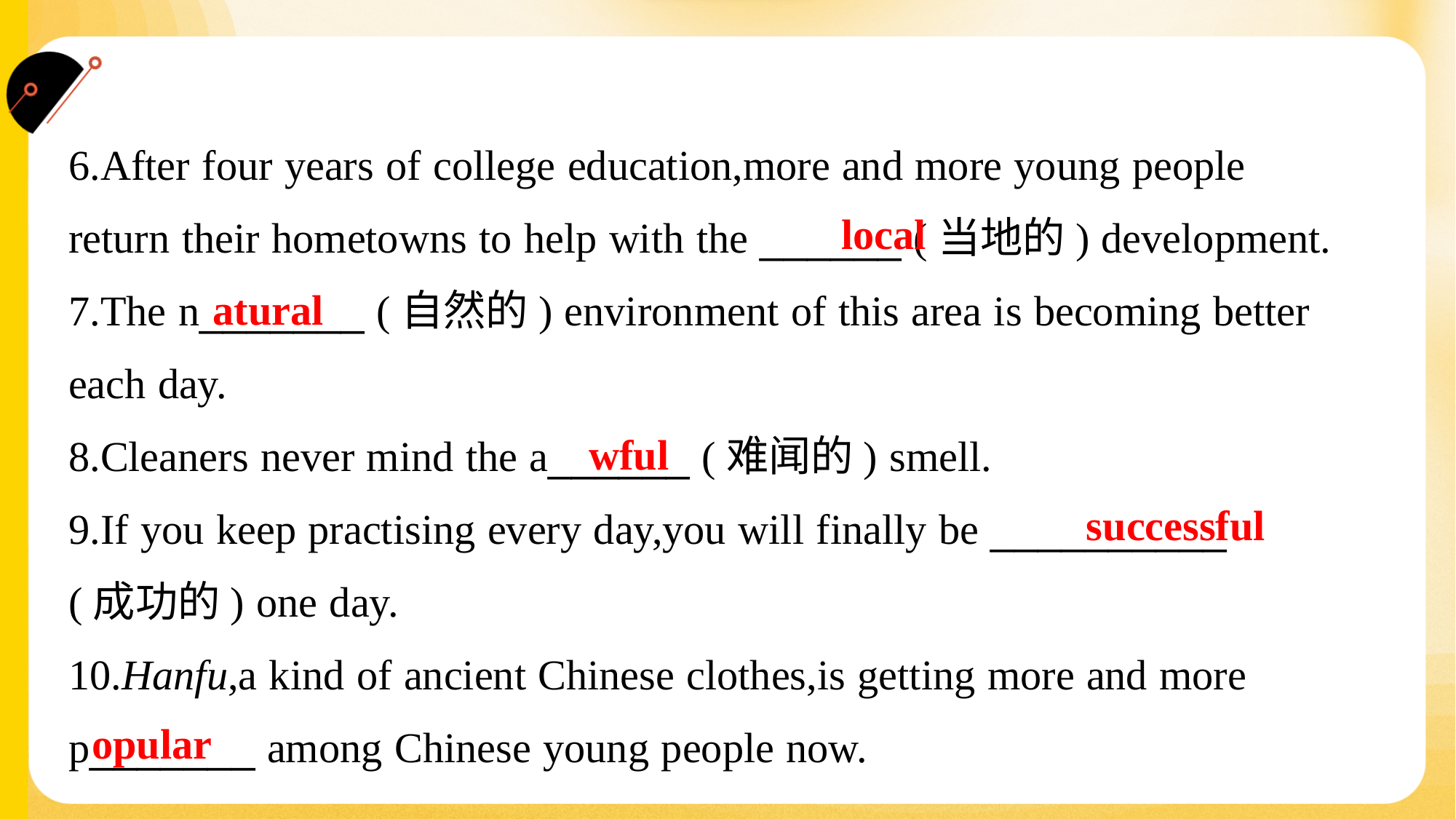

6.After four years of college education,more and more young people
return their hometowns to help with the ______ (当地的) development.
7.The n_______ (自然的) environment of this area is becoming better
each day.
8.Cleaners never mind the a______ (难闻的) smell.
9.If you keep practising every day,you will finally be __________
(成功的) one day.
10.Hanfu,a kind of ancient Chinese clothes,is getting more and more
p_______ among Chinese young people now.
local
atural
wful
successful
opular